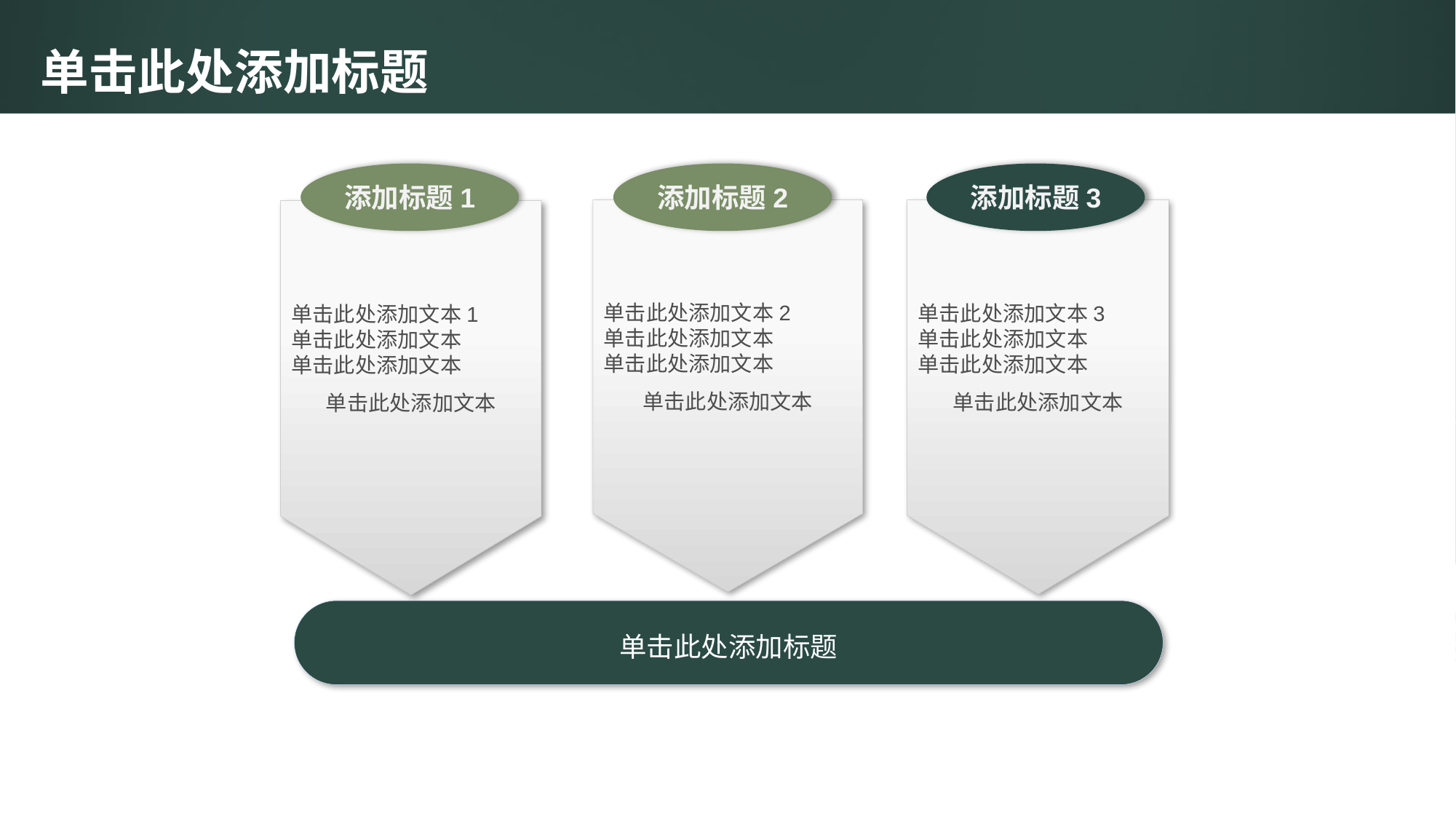

# 单击此处添加标题
添加标题1
添加标题2
添加标题3
单击此处添加文本2
单击此处添加文本
单击此处添加文本
单击此处添加文本
单击此处添加文本3
单击此处添加文本
单击此处添加文本
单击此处添加文本
单击此处添加文本1
单击此处添加文本
单击此处添加文本
单击此处添加文本
单击此处添加标题